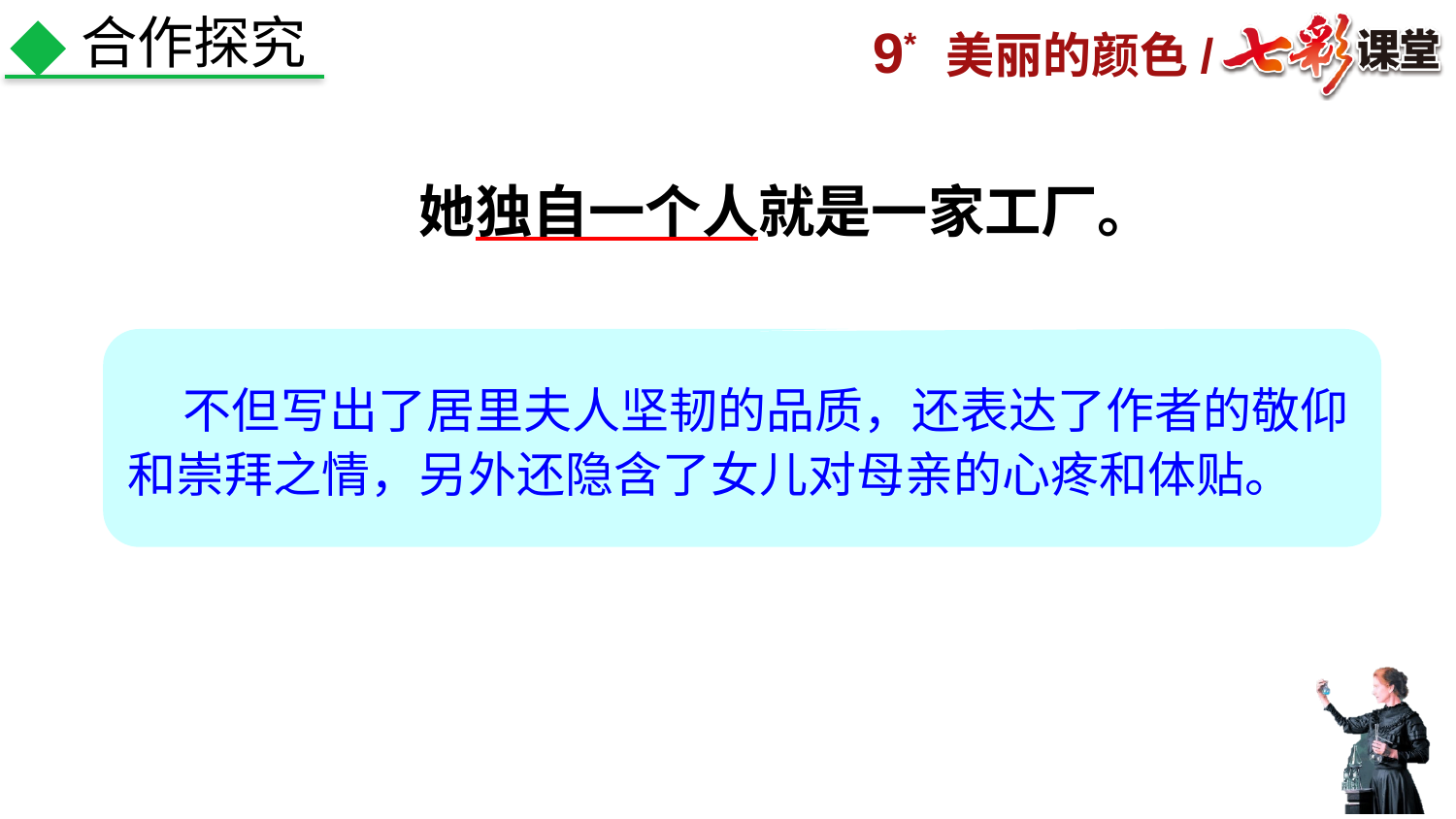

合作探究

她独自一个人就是一家工厂。
    不但写出了居里夫人坚韧的品质，还表达了作者的敬仰和崇拜之情，另外还隐含了女儿对母亲的心疼和体贴。